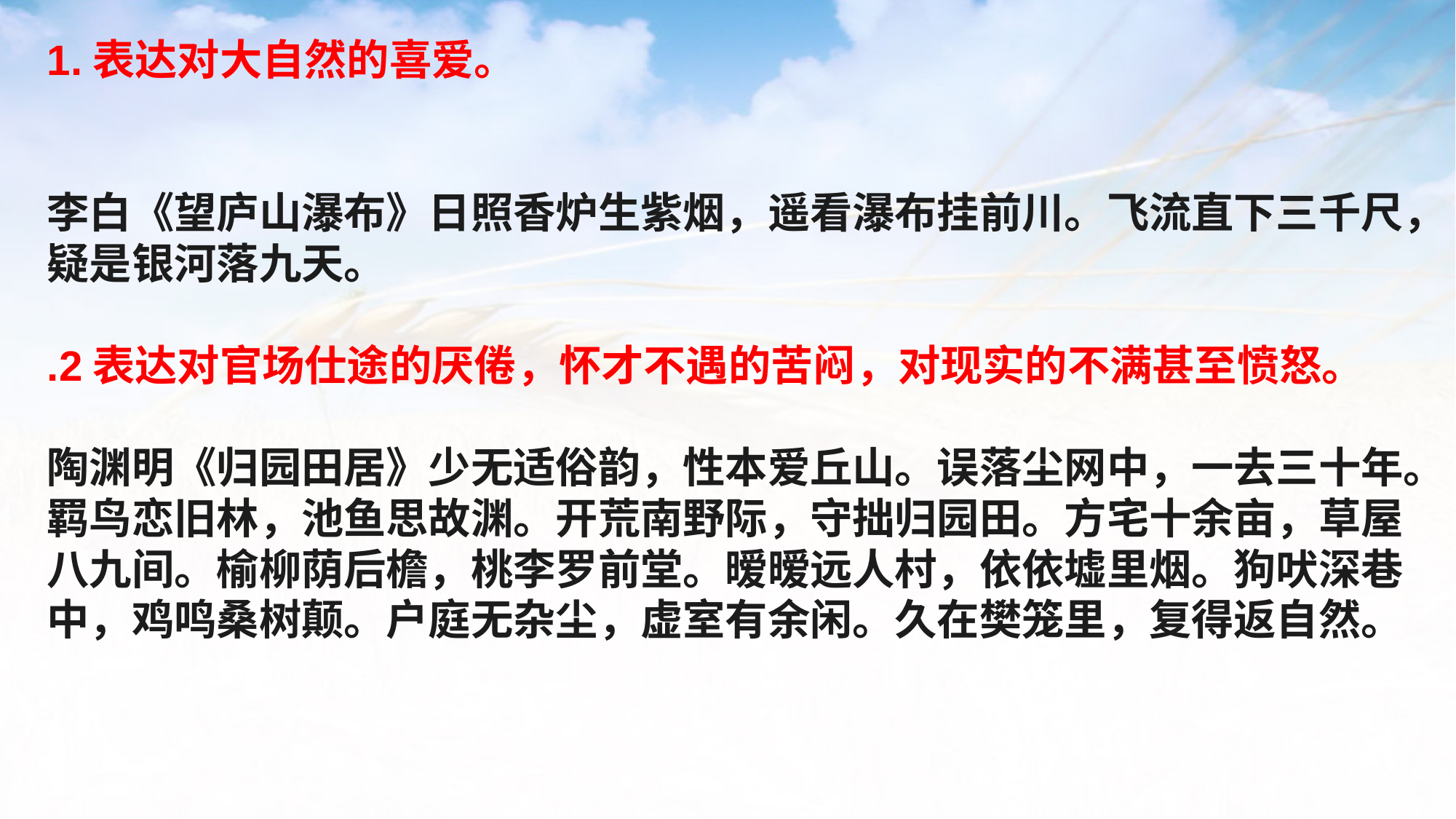

1.表达对大自然的喜爱。

李白《望庐山瀑布》日照香炉生紫烟，遥看瀑布挂前川。飞流直下三千尺，疑是银河落九天。

.2表达对官场仕途的厌倦，怀才不遇的苦闷，对现实的不满甚至愤怒。

陶渊明《归园田居》少无适俗韵，性本爱丘山。误落尘网中，一去三十年。羁鸟恋旧林，池鱼思故渊。开荒南野际，守拙归园田。方宅十余亩，草屋八九间。榆柳荫后檐，桃李罗前堂。暧暧远人村，依依墟里烟。狗吠深巷中，鸡鸣桑树颠。户庭无杂尘，虚室有余闲。久在樊笼里，复得返自然。